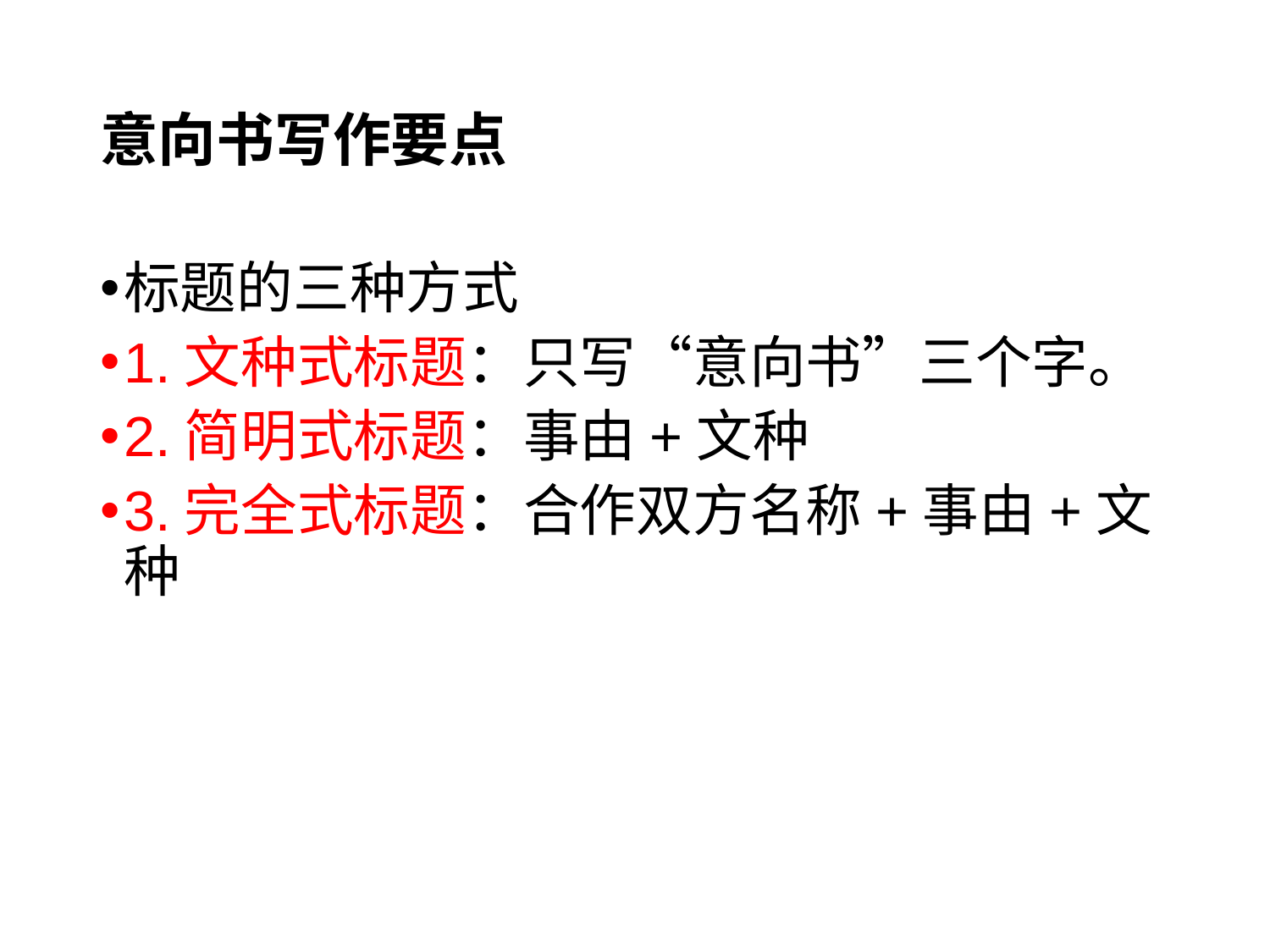

# 意向书写作要点
标题的三种方式
1.文种式标题：只写“意向书”三个字。
2.简明式标题：事由+文种
3.完全式标题：合作双方名称+事由+文种